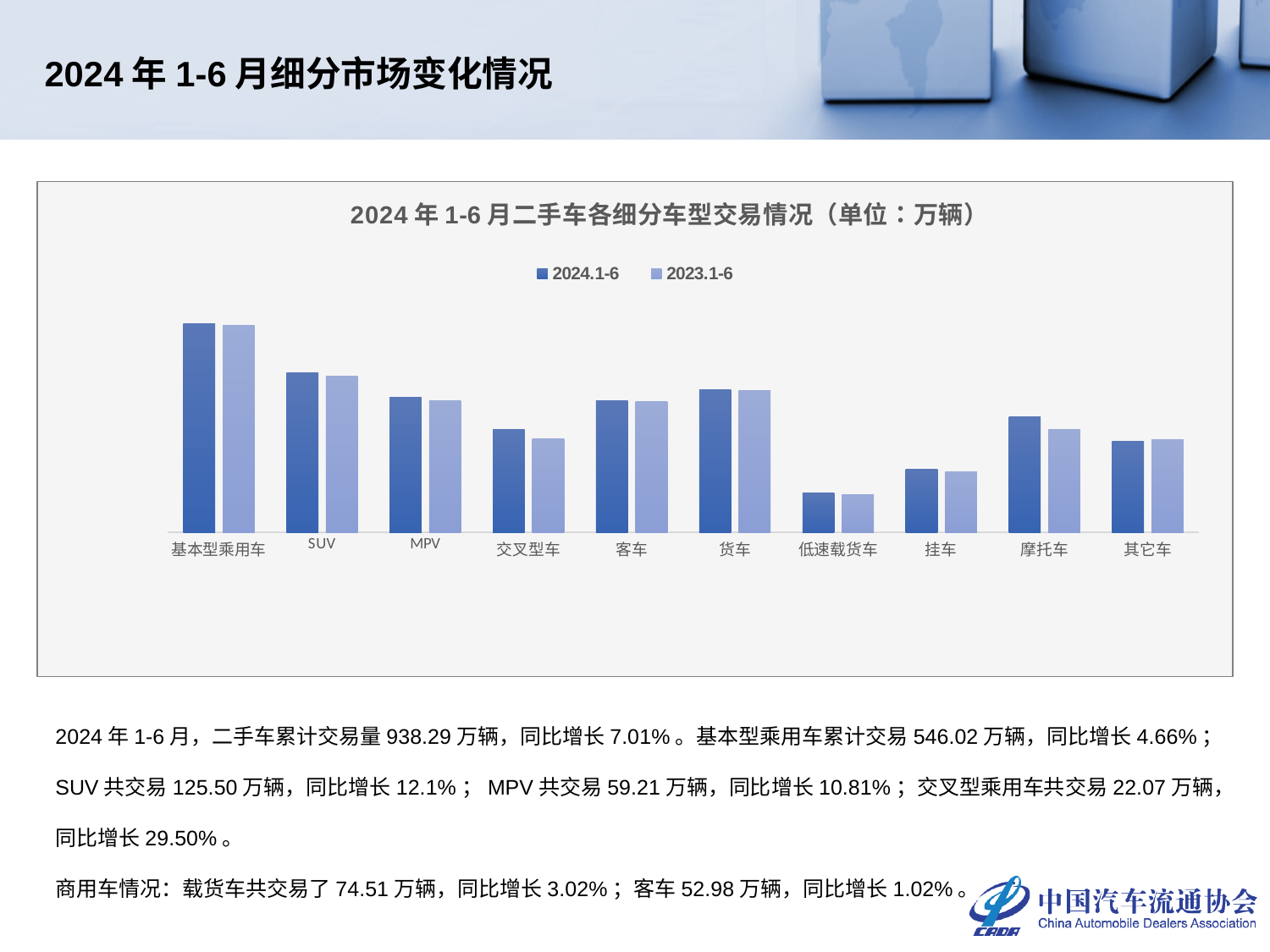

2024年1-6月细分市场变化情况

### Chart: 2024年1-6月二手车各细分车型交易情况（单位：万辆）

| Category | 2024.1-6 | 2023.1-6 |
|---|---|---|
| 基本型乘用车 | 546.0164 | 521.7265 |
| SUV | 125.5003 | 111.9491 |
| MPV | 59.2081 | 53.4328 |
| 交叉型车 | 22.0689 | 17.042 |
| 客车 | 52.9762 | 52.4428 |
| 货车 | 74.5099 | 72.3251 |
| 低速载货车 | 3.3218 | 3.1166 |
| 挂车 | 6.6815 | 6.1584 |
| 摩托车 | 32.4427 | 22.1263 |
| 其它车 | 15.5678 | 16.5442 |
2024年1-6月，二手车累计交易量938.29万辆，同比增长7.01%。基本型乘用车累计交易546.02万辆，同比增长4.66%；SUV共交易125.50万辆，同比增长12.1%；MPV共交易59.21万辆，同比增长10.81%；交叉型乘用车共交易22.07万辆，同比增长29.50%。
商用车情况：载货车共交易了74.51万辆，同比增长3.02%；客车52.98万辆，同比增长1.02%。